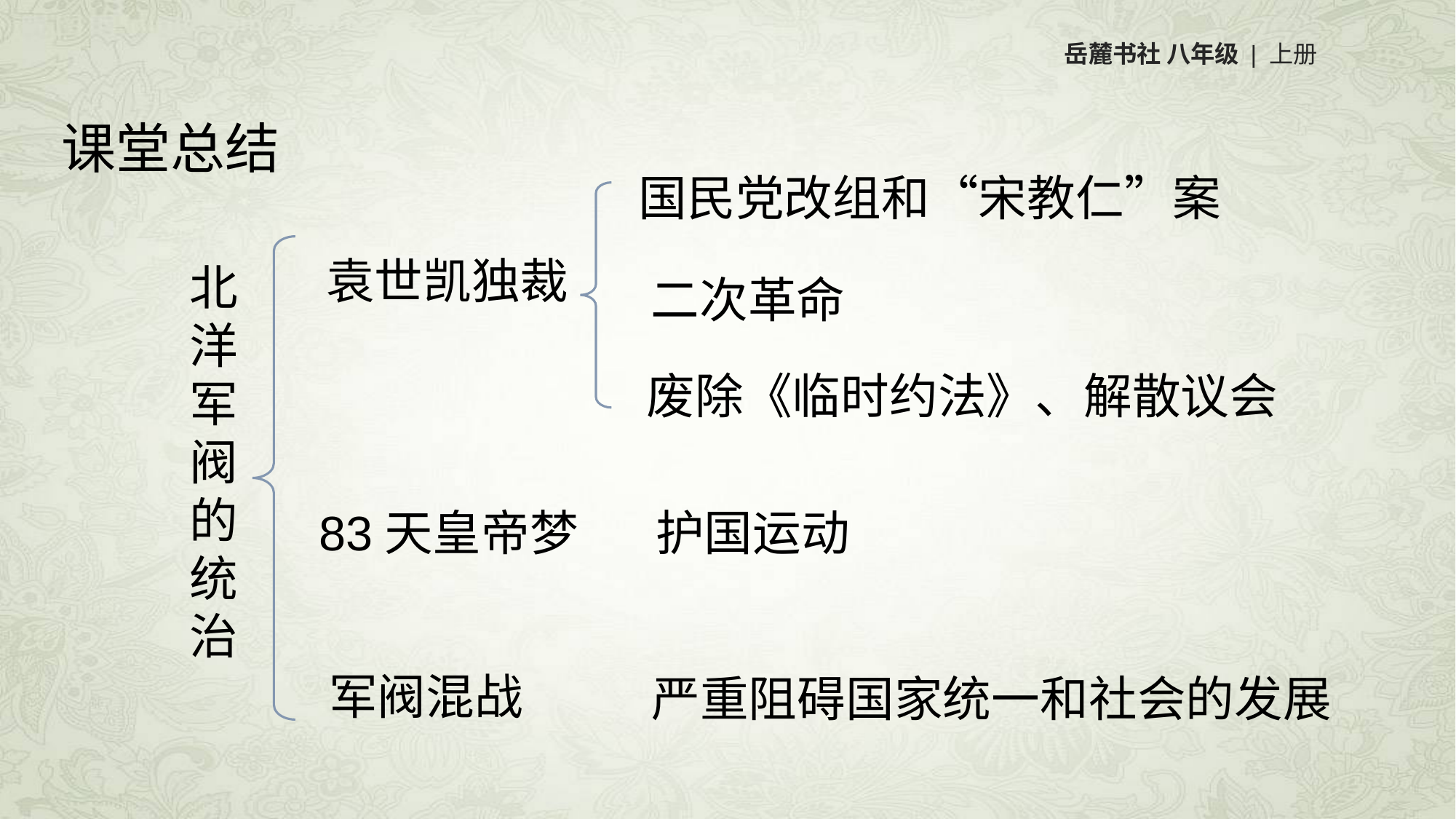

岳麓书社 八年级 | 上册
课堂总结
国民党改组和“宋教仁”案

袁世凯独裁
北洋军阀的统治
二次革命
废除《临时约法》、解散议会
83天皇帝梦
护国运动
军阀混战
严重阻碍国家统一和社会的发展